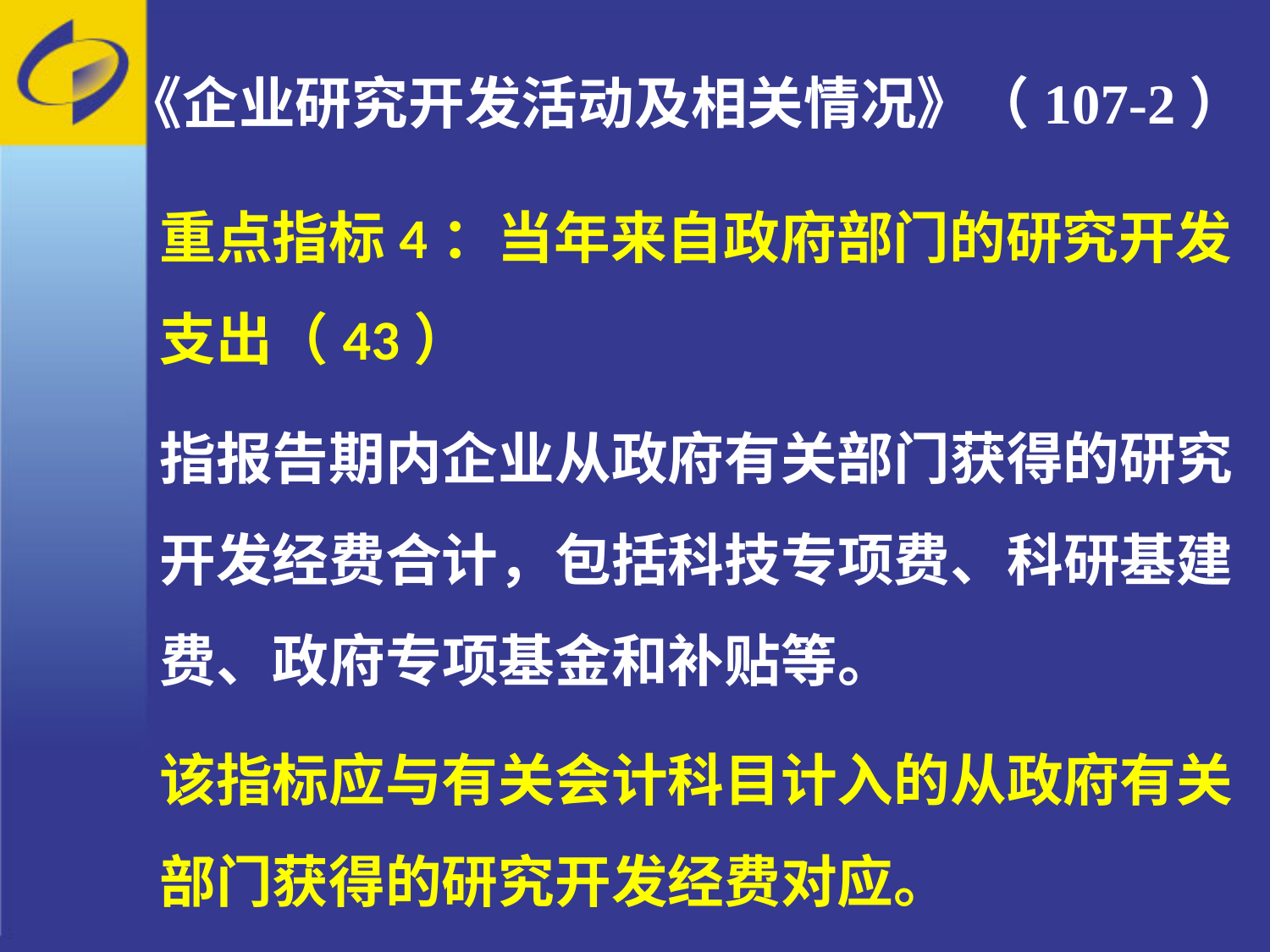

# 《企业研究开发活动及相关情况》（107-2）
重点指标4：当年来自政府部门的研究开发支出（43）
指报告期内企业从政府有关部门获得的研究开发经费合计，包括科技专项费、科研基建费、政府专项基金和补贴等。
该指标应与有关会计科目计入的从政府有关部门获得的研究开发经费对应。